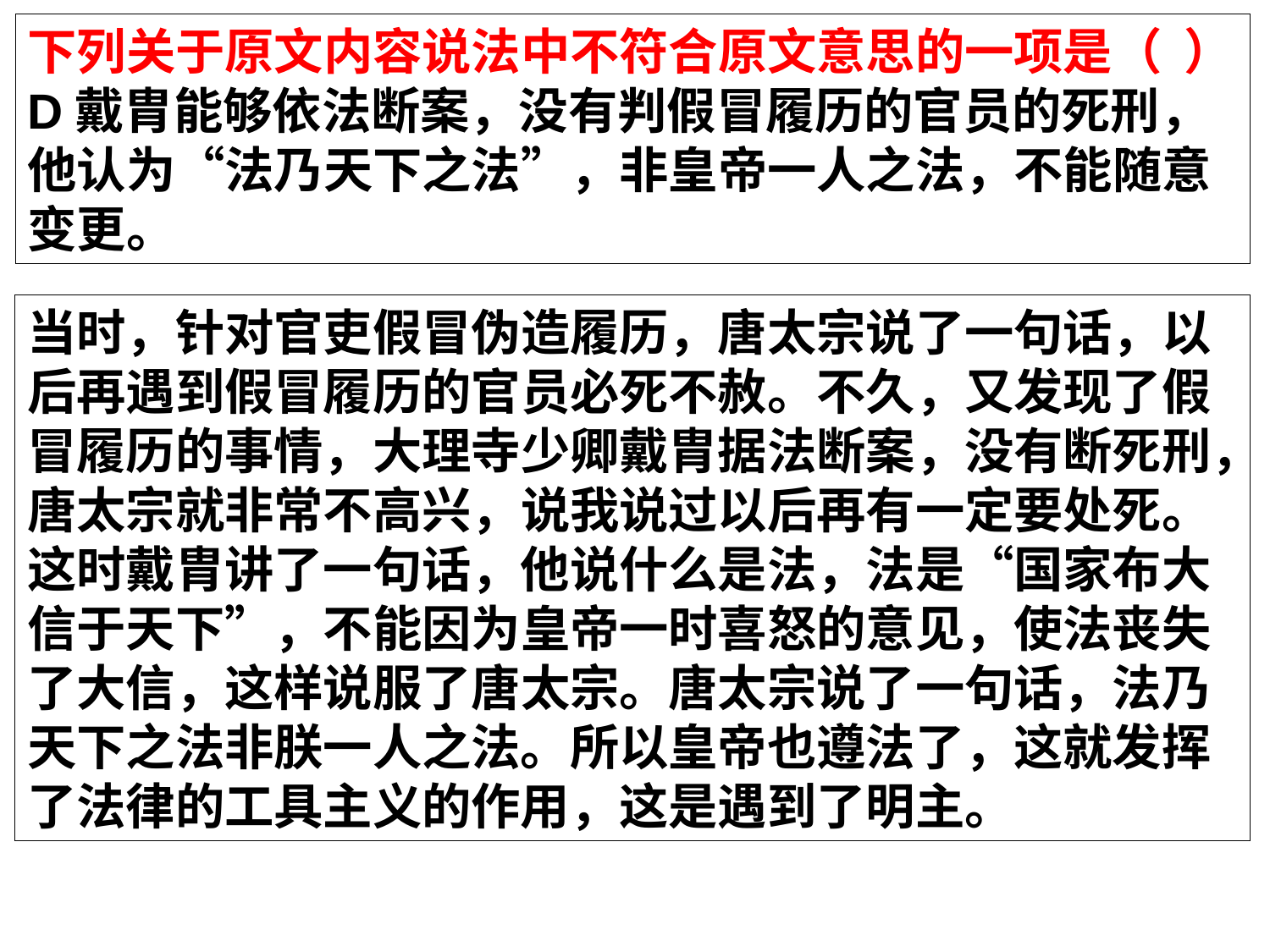

下列关于原文内容说法中不符合原文意思的一项是（  ）
D戴胄能够依法断案，没有判假冒履历的官员的死刑，他认为“法乃天下之法”，非皇帝一人之法，不能随意变更。
当时，针对官吏假冒伪造履历，唐太宗说了一句话，以后再遇到假冒履历的官员必死不赦。不久，又发现了假冒履历的事情，大理寺少卿戴胄据法断案，没有断死刑，唐太宗就非常不高兴，说我说过以后再有一定要处死。这时戴胄讲了一句话，他说什么是法，法是“国家布大信于天下”，不能因为皇帝一时喜怒的意见，使法丧失了大信，这样说服了唐太宗。唐太宗说了一句话，法乃天下之法非朕一人之法。所以皇帝也遵法了，这就发挥了法律的工具主义的作用，这是遇到了明主。